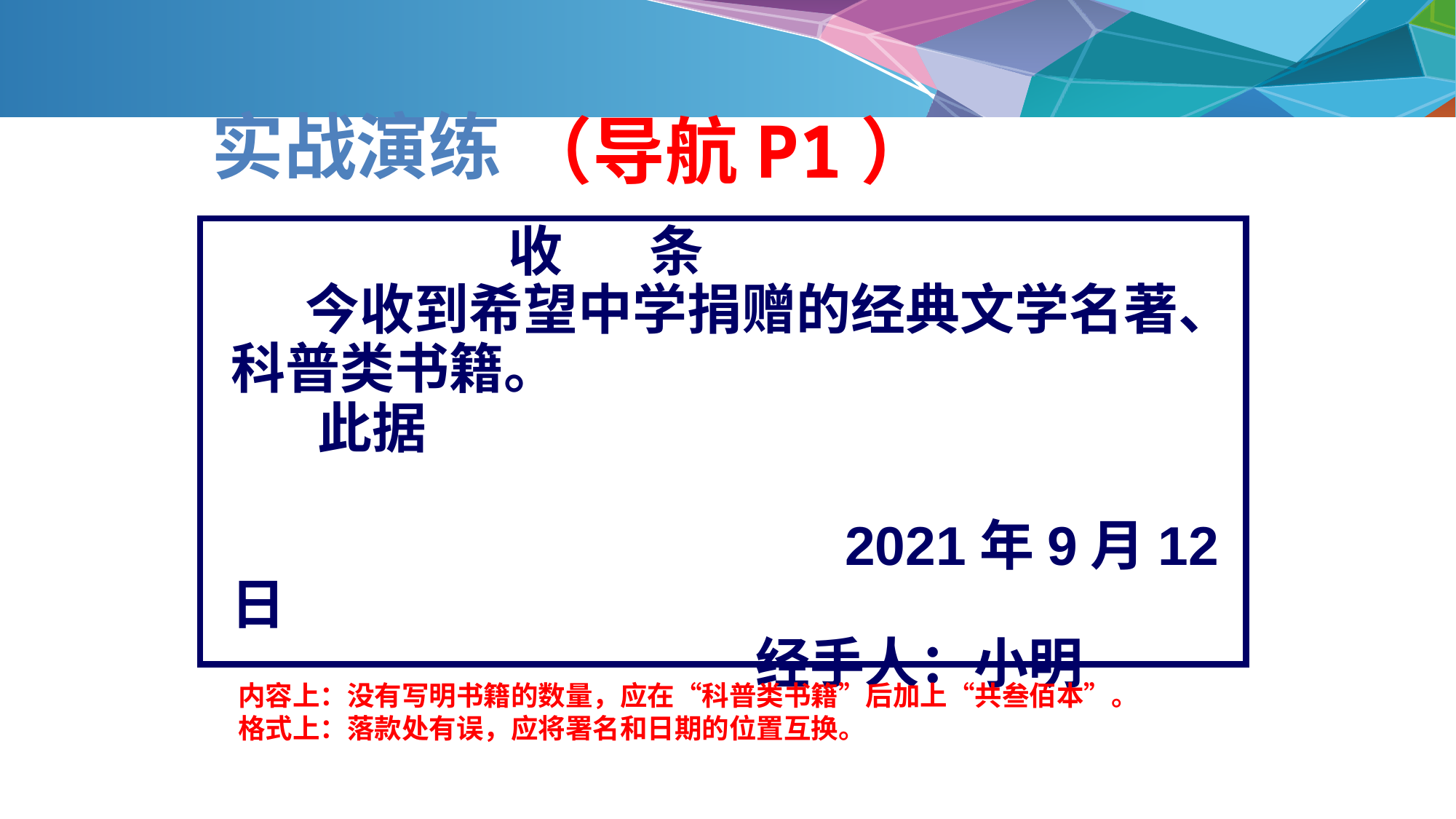

实战演练
（导航P1）
                       收       条
      今收到希望中学捐赠的经典文学名著、科普类书籍。
       此据
                                          2021年9月12日
                                           经手人：小明
内容上：没有写明书籍的数量，应在“科普类书籍”后加上“共叁佰本”。
格式上：落款处有误，应将署名和日期的位置互换。